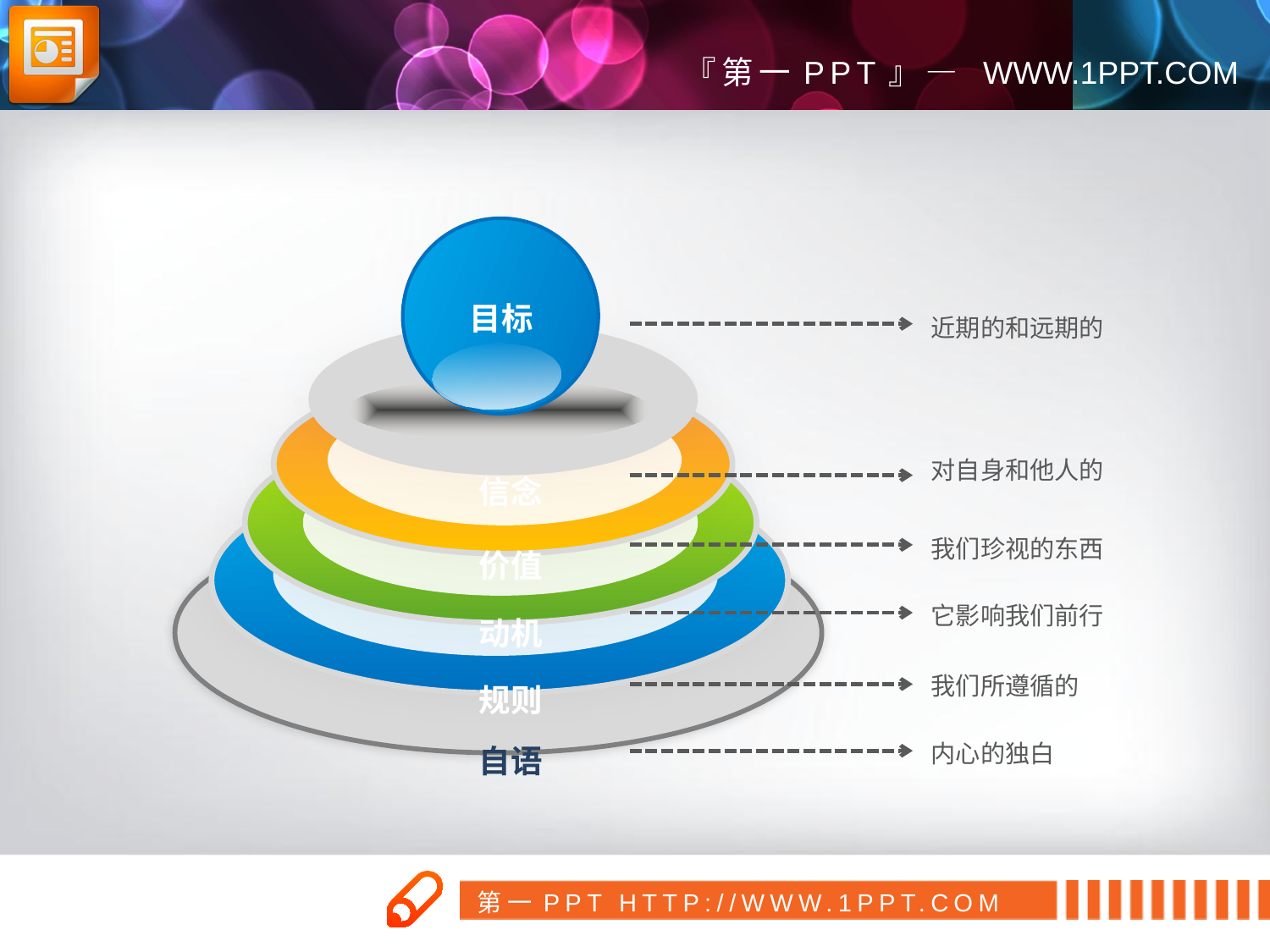

目标

信念
价值
动机
规则
自语
近期的和远期的
对自身和他人的
我们珍视的东西
它影响我们前行
我们所遵循的
内心的独白